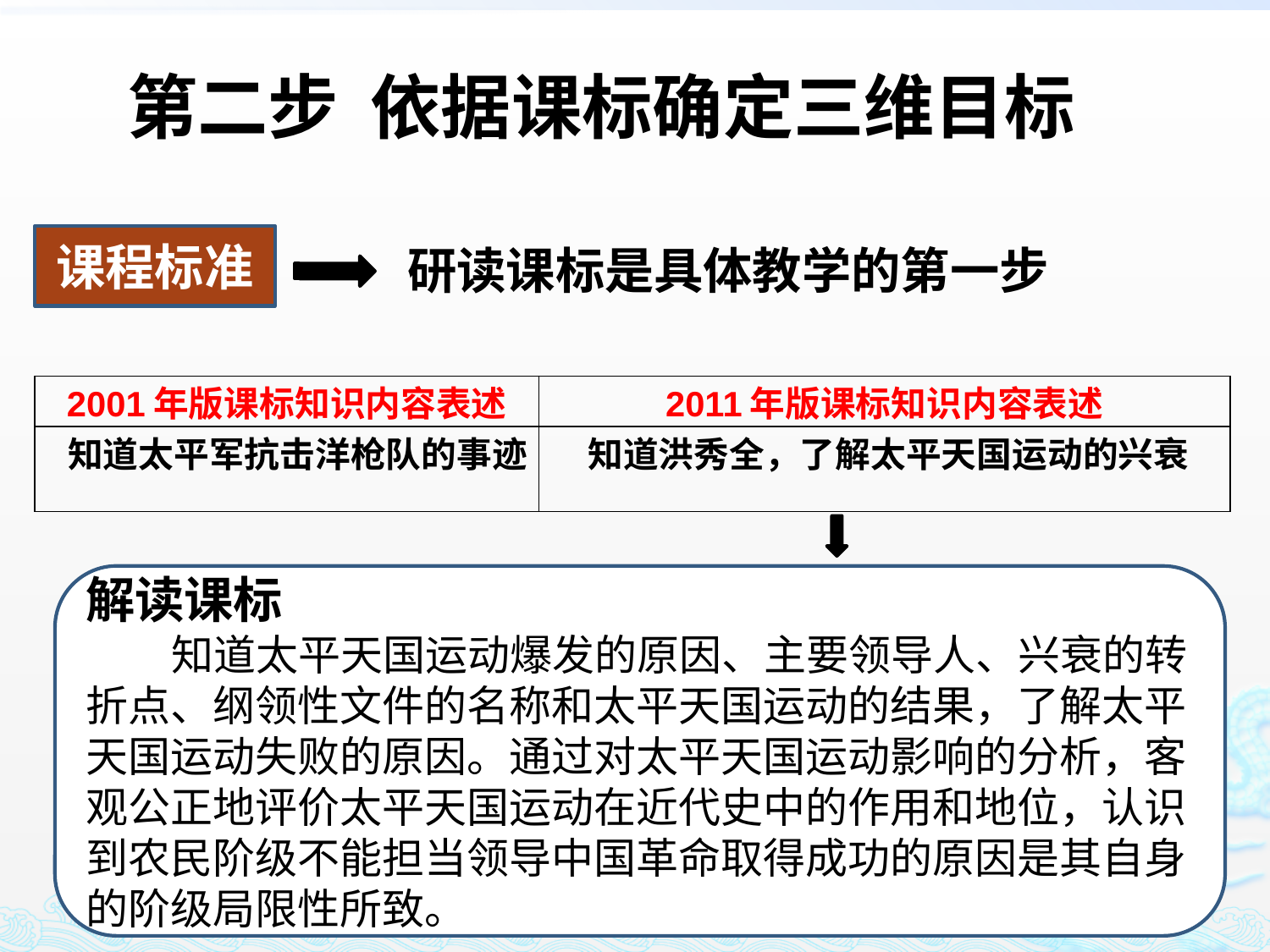

第二步  依据课标确定三维目标
课程标准
研读课标是具体教学的第一步

| 2001年版课标知识内容表述 | 2011年版课标知识内容表述 |
| --- | --- |
| 知道太平军抗击洋枪队的事迹 | 知道洪秀全，了解太平天国运动的兴衰 |

解读课标
        知道太平天国运动爆发的原因、主要领导人、兴衰的转折点、纲领性文件的名称和太平天国运动的结果，了解太平天国运动失败的原因。通过对太平天国运动影响的分析，客观公正地评价太平天国运动在近代史中的作用和地位，认识到农民阶级不能担当领导中国革命取得成功的原因是其自身的阶级局限性所致。